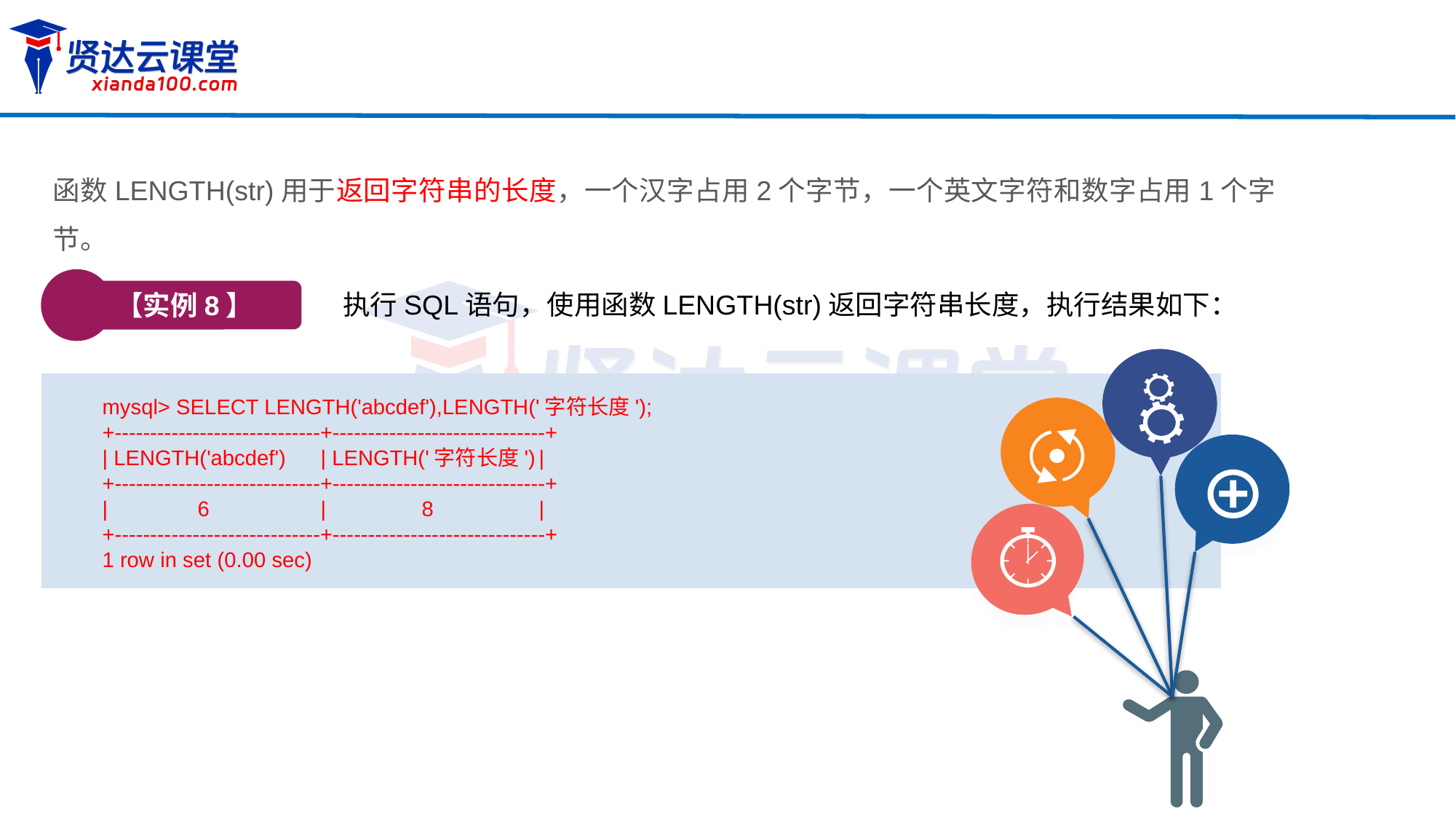

函数LENGTH(str)用于返回字符串的长度，一个汉字占用2个字节，一个英文字符和数字占用1个字节。

【实例8】
执行SQL语句，使用函数LENGTH(str)返回字符串长度，执行结果如下：

mysql> SELECT LENGTH('abcdef'),LENGTH('字符长度');
+-----------------------------+------------------------------+
| LENGTH('abcdef') 	| LENGTH('字符长度')	|
+-----------------------------+------------------------------+
|               6 	|                8	|
+-----------------------------+------------------------------+
1 row in set (0.00 sec)